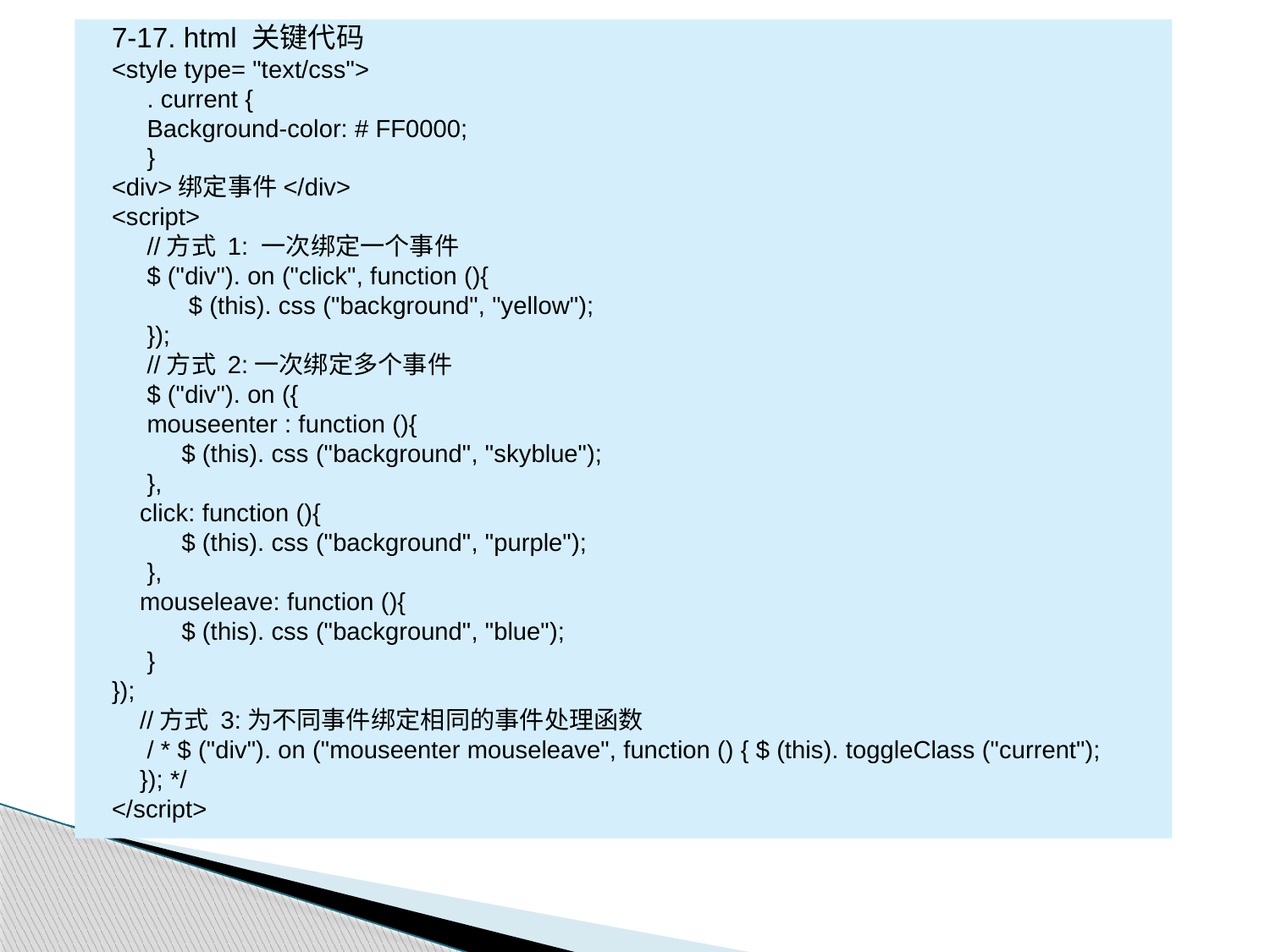

7-17. html 关键代码
<style type= "text/css">
     . current {
     Background-color: # FF0000;
     }
<div>绑定事件</div>
<script>
     //方式 1: 一次绑定一个事件
     $ ("div"). on ("click", function (){
           $ (this). css ("background", "yellow");
     });
     //方式 2:一次绑定多个事件
     $ ("div"). on ({
     mouseenter : function (){
          $ (this). css ("background", "skyblue");
     },
    click: function (){
          $ (this). css ("background", "purple");
     },
    mouseleave: function (){
          $ (this). css ("background", "blue");
     }
});
    //方式 3:为不同事件绑定相同的事件处理函数
     / * $ ("div"). on ("mouseenter mouseleave", function () { $ (this). toggleClass ("current");
    }); */
</script>